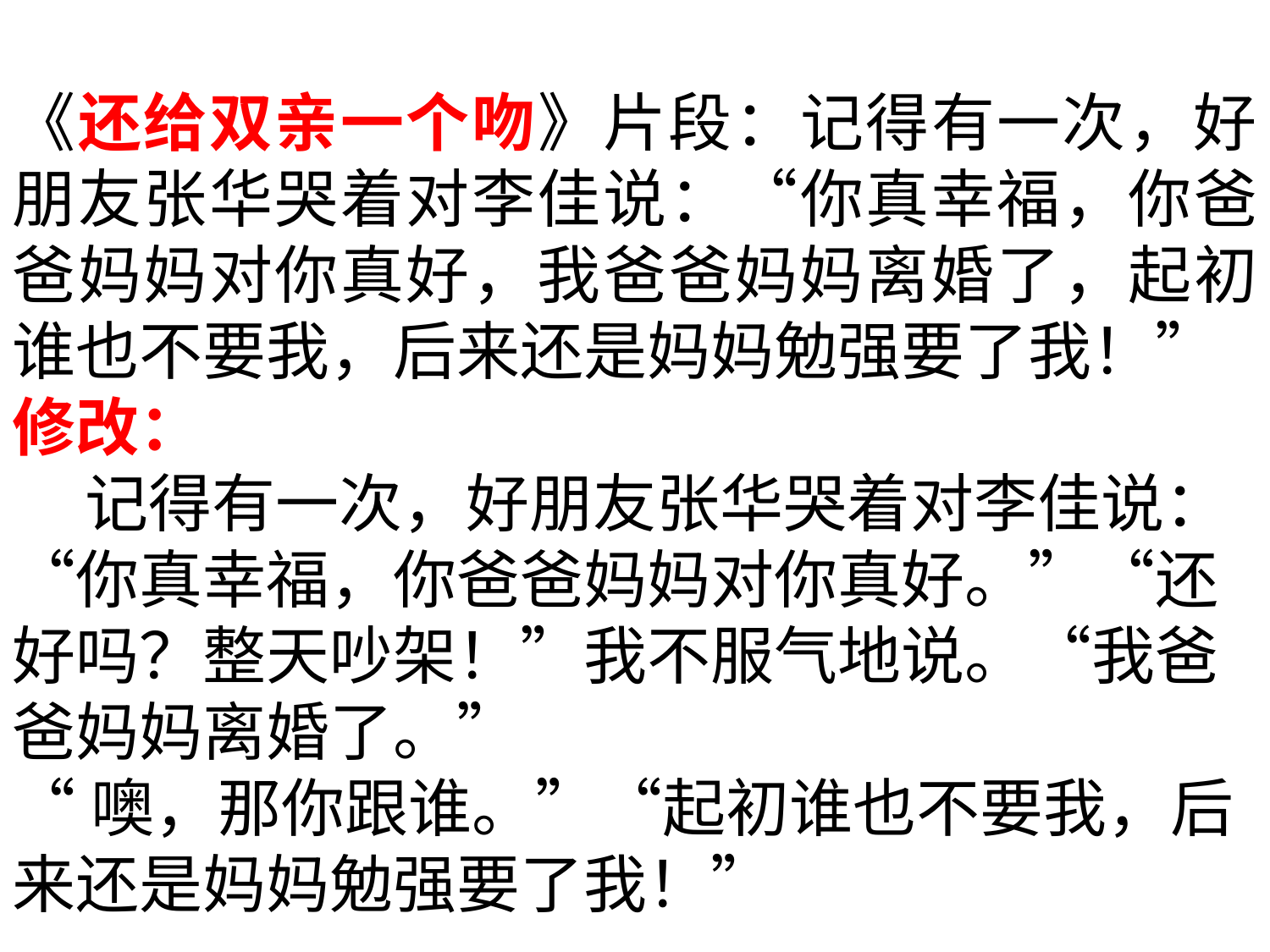

《还给双亲一个吻》片段：记得有一次，好朋友张华哭着对李佳说：“你真幸福，你爸爸妈妈对你真好，我爸爸妈妈离婚了，起初谁也不要我，后来还是妈妈勉强要了我！”
修改：
    记得有一次，好朋友张华哭着对李佳说：“你真幸福，你爸爸妈妈对你真好。”“还好吗？整天吵架！”我不服气地说。“我爸爸妈妈离婚了。”
“噢，那你跟谁。”“起初谁也不要我，后来还是妈妈勉强要了我！”